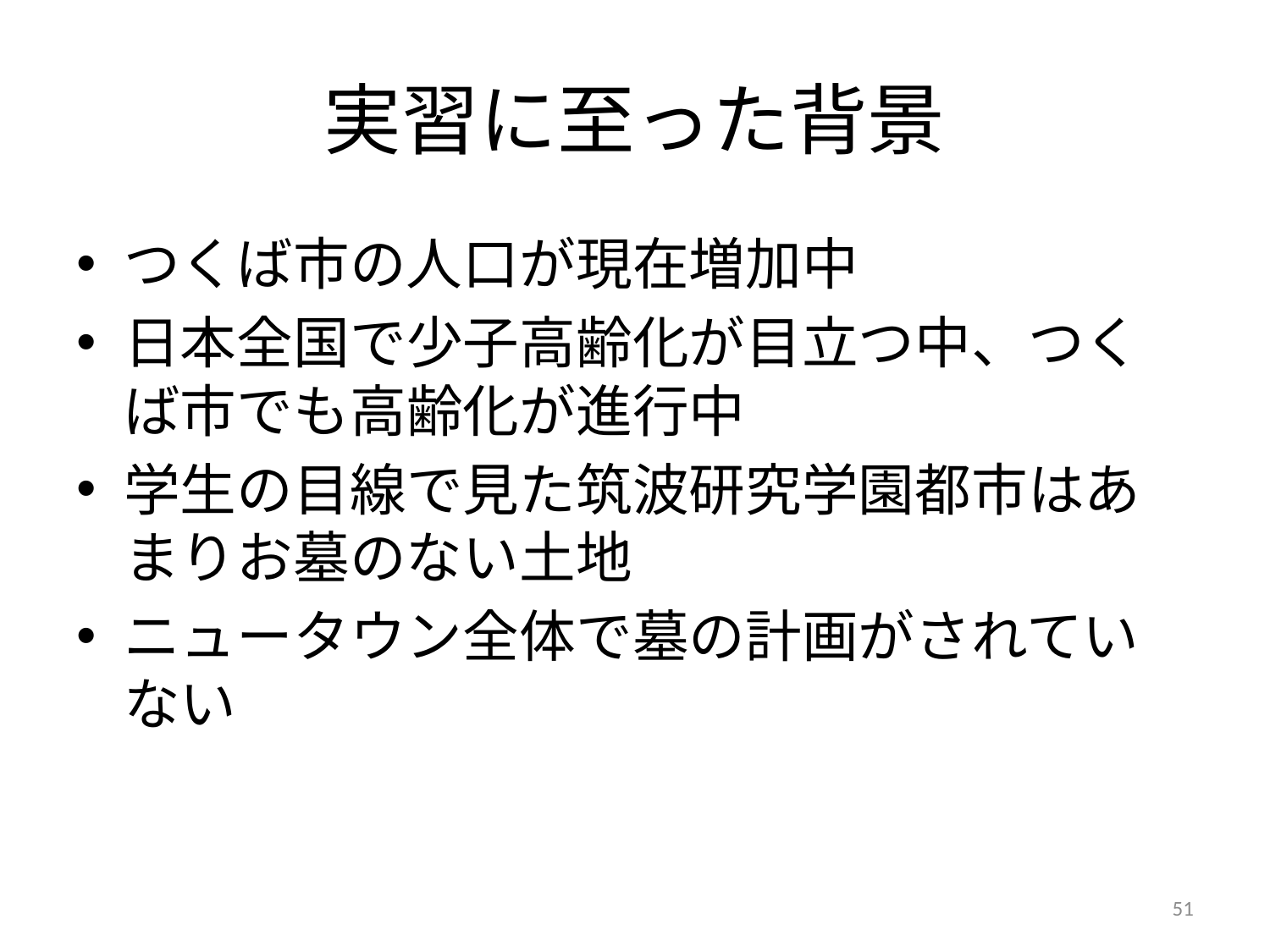

# 実習に至った背景
つくば市の人口が現在増加中
日本全国で少子高齢化が目立つ中、つくば市でも高齢化が進行中
学生の目線で見た筑波研究学園都市はあまりお墓のない土地
ニュータウン全体で墓の計画がされていない

51